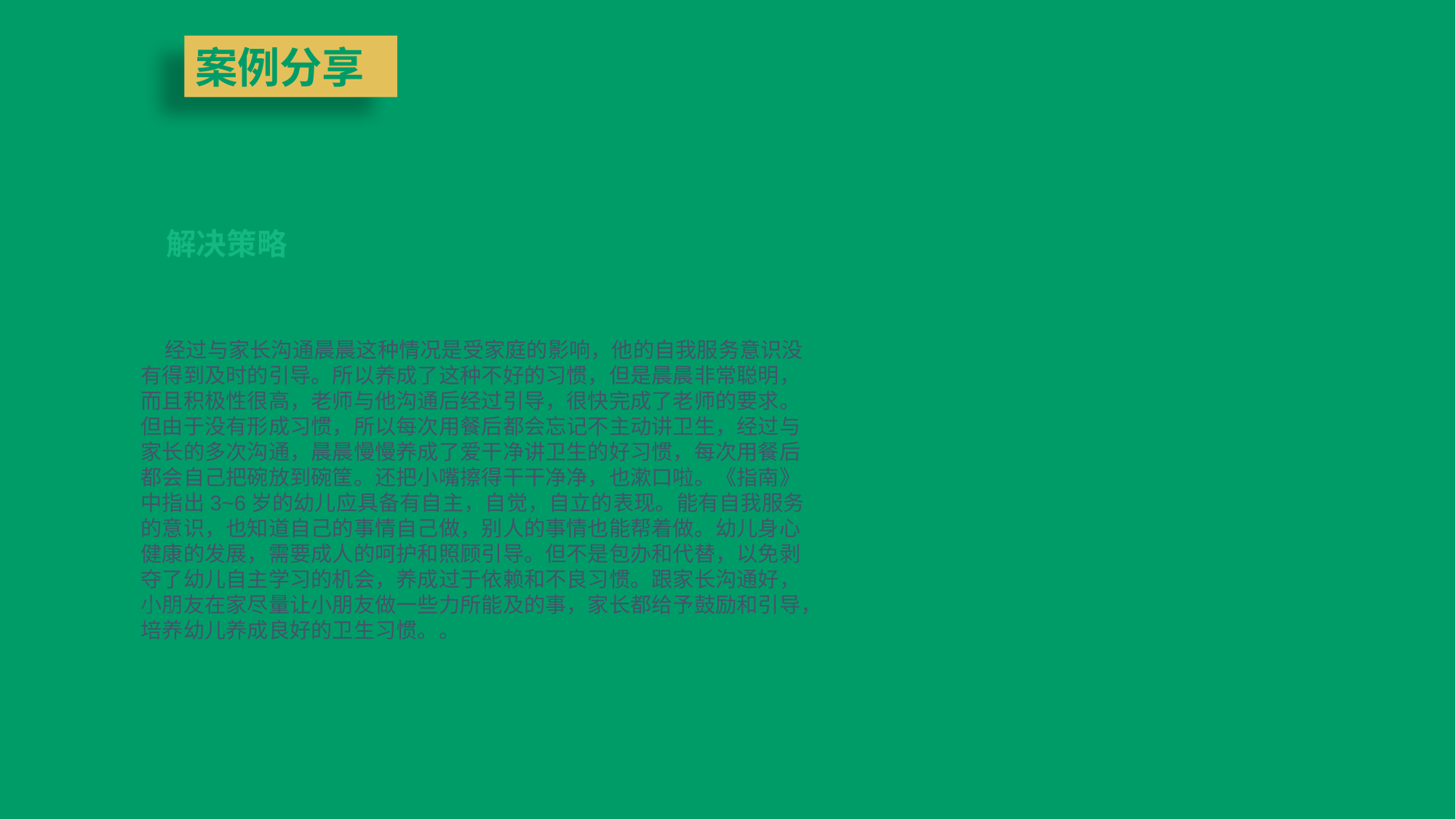

案例分享
解决策略

    经过与家长沟通晨晨这种情况是受家庭的影响，他的自我服务意识没有得到及时的引导。所以养成了这种不好的习惯，但是晨晨非常聪明，而且积极性很高，老师与他沟通后经过引导，很快完成了老师的要求。但由于没有形成习惯，所以每次用餐后都会忘记不主动讲卫生，经过与家长的多次沟通，晨晨慢慢养成了爱干净讲卫生的好习惯，每次用餐后都会自己把碗放到碗筐。还把小嘴擦得干干净净，也漱口啦。《指南》中指出3~6岁的幼儿应具备有自主，自觉，自立的表现。能有自我服务的意识，也知道自己的事情自己做，别人的事情也能帮着做。幼儿身心健康的发展，需要成人的呵护和照顾引导。但不是包办和代替，以免剥夺了幼儿自主学习的机会，养成过于依赖和不良习惯。跟家长沟通好，小朋友在家尽量让小朋友做一些力所能及的事，家长都给予鼓励和引导，培养幼儿养成良好的卫生习惯。。

INDUCTION TRAINING